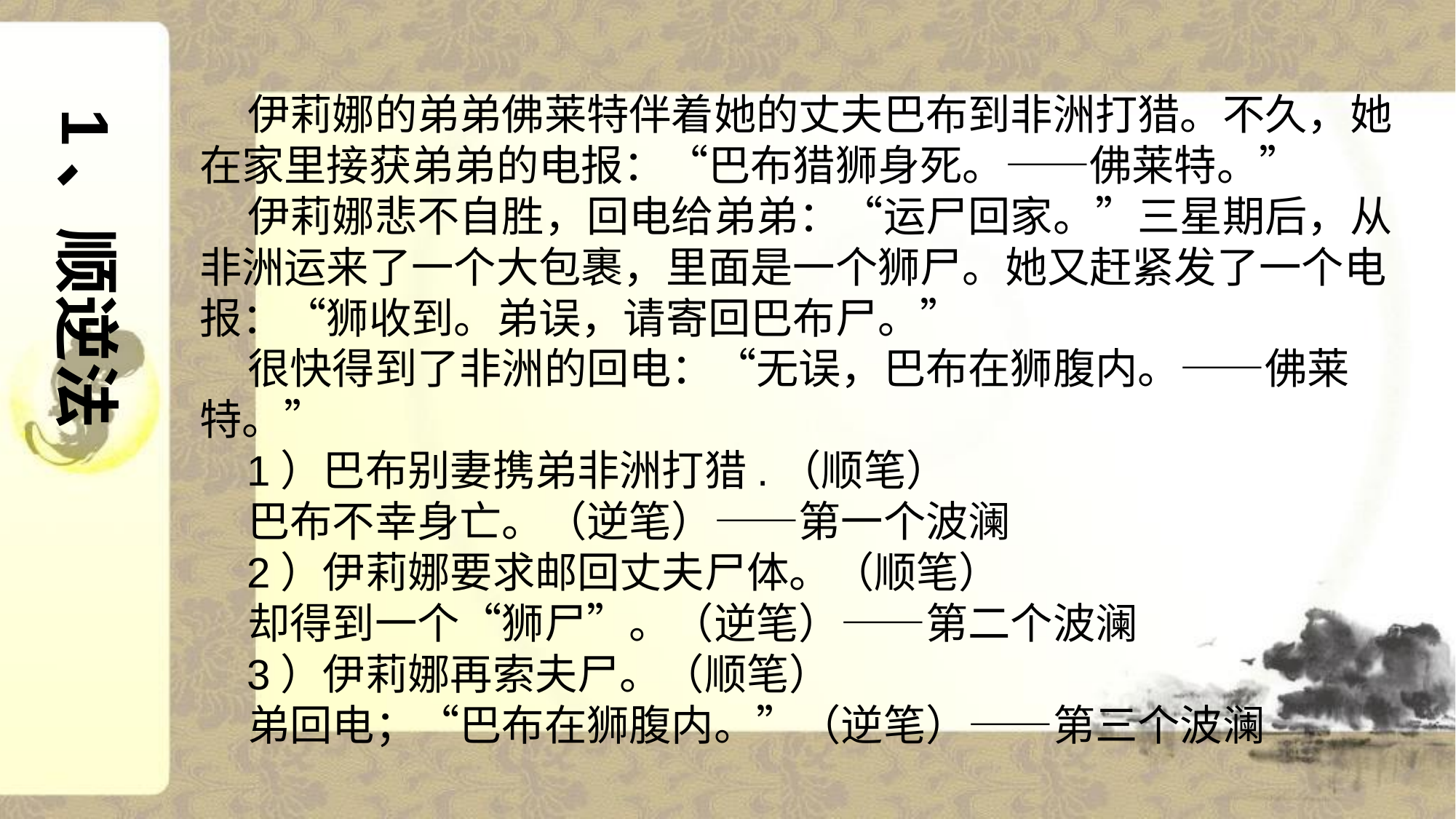

伊莉娜的弟弟佛莱特伴着她的丈夫巴布到非洲打猎。不久，她在家里接获弟弟的电报：“巴布猎狮身死。——佛莱特。”
    伊莉娜悲不自胜，回电给弟弟：“运尸回家。”三星期后，从非洲运来了一个大包裹，里面是一个狮尸。她又赶紧发了一个电报：“狮收到。弟误，请寄回巴布尸。”
    很快得到了非洲的回电：“无误，巴布在狮腹内。——佛莱特。”
    1）巴布别妻携弟非洲打猎.（顺笔）
    巴布不幸身亡。（逆笔）——第一个波澜
    2）伊莉娜要求邮回丈夫尸体。（顺笔）
    却得到一个“狮尸”。（逆笔）——第二个波澜
    3）伊莉娜再索夫尸。（顺笔）
    弟回电；“巴布在狮腹内。”（逆笔）——第三个波澜
1、顺逆法